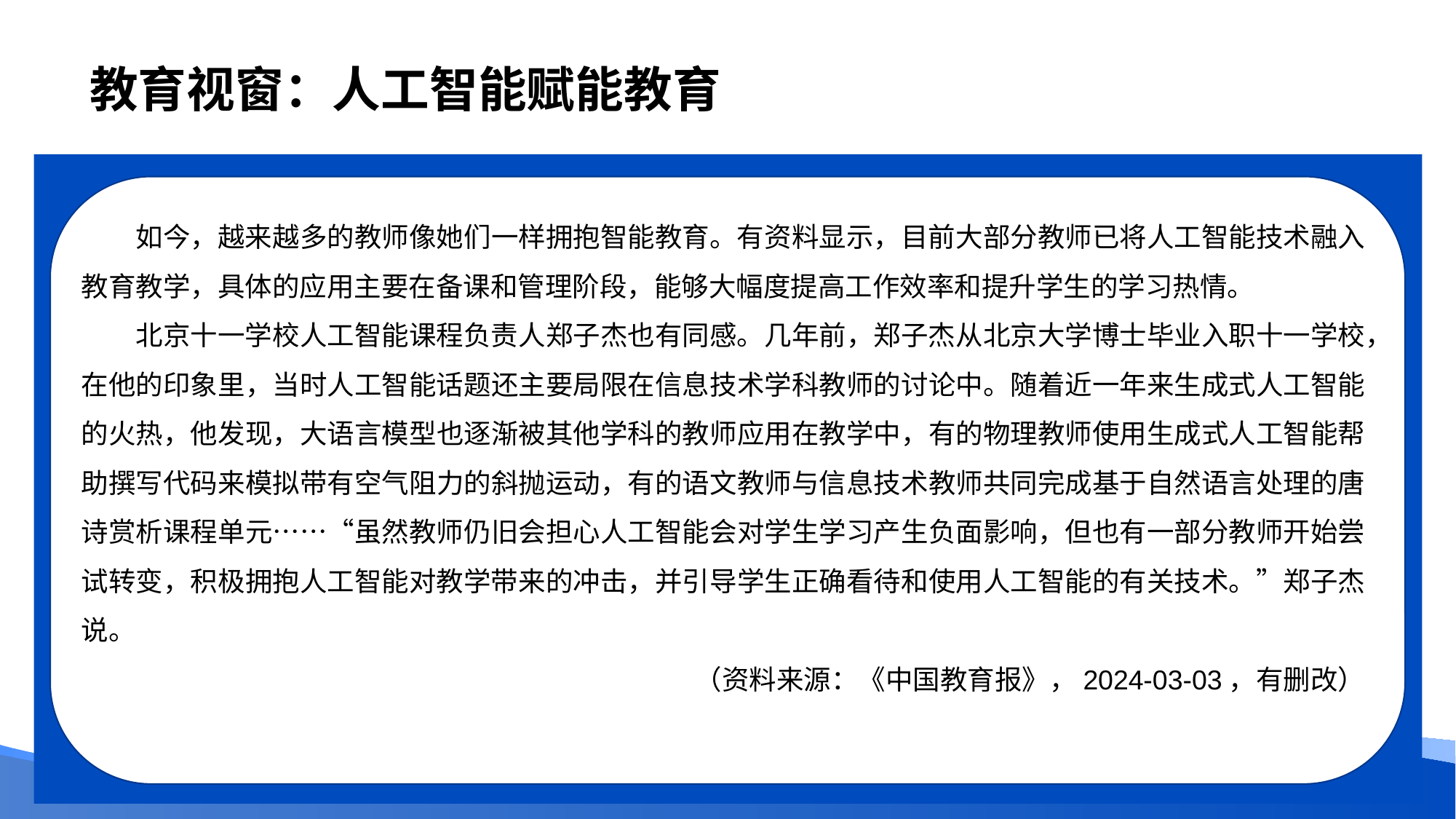

# 教育视窗：人工智能赋能教育

如今，越来越多的教师像她们一样拥抱智能教育。有资料显示，目前大部分教师已将人工智能技术融入教育教学，具体的应用主要在备课和管理阶段，能够大幅度提高工作效率和提升学生的学习热情。
北京十一学校人工智能课程负责人郑子杰也有同感。几年前，郑子杰从北京大学博士毕业入职十一学校，在他的印象里，当时人工智能话题还主要局限在信息技术学科教师的讨论中。随着近一年来生成式人工智能的火热，他发现，大语言模型也逐渐被其他学科的教师应用在教学中，有的物理教师使用生成式人工智能帮助撰写代码来模拟带有空气阻力的斜抛运动，有的语文教师与信息技术教师共同完成基于自然语言处理的唐诗赏析课程单元……“虽然教师仍旧会担心人工智能会对学生学习产生负面影响，但也有一部分教师开始尝试转变，积极拥抱人工智能对教学带来的冲击，并引导学生正确看待和使用人工智能的有关技术。”郑子杰说。
（资料来源：《中国教育报》，2024-03-03，有删改）